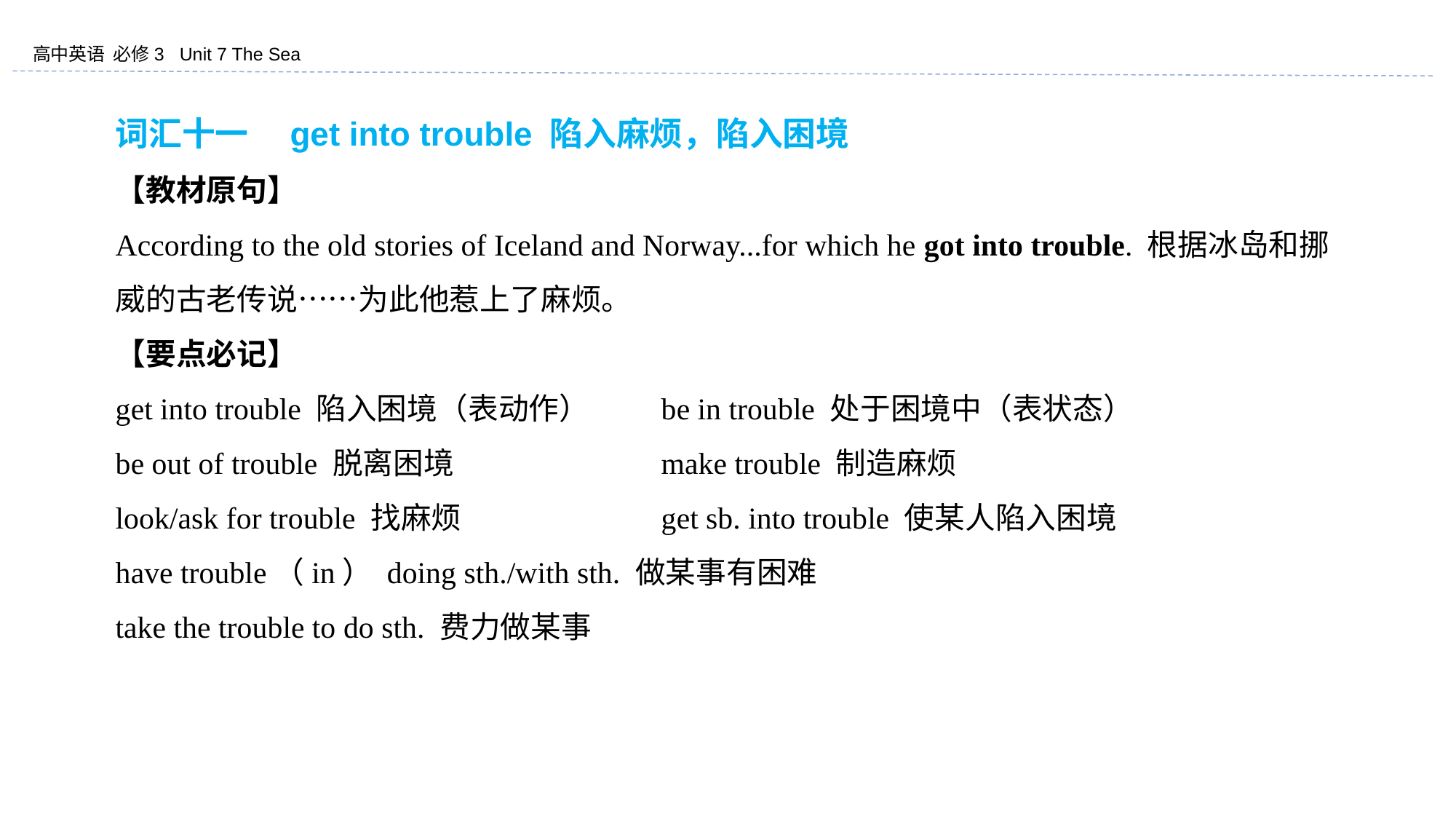

词汇十一　get into trouble 陷入麻烦，陷入困境
【教材原句】
According to the old stories of Iceland and Norway...for which he got into trouble. 根据冰岛和挪威的古老传说……为此他惹上了麻烦。
【要点必记】
get into trouble 陷入困境（表动作）	be in trouble 处于困境中（表状态）
be out of trouble 脱离困境　　　		make trouble 制造麻烦
look/ask for trouble 找麻烦		get sb. into trouble 使某人陷入困境
have trouble（in） doing sth./with sth. 做某事有困难
take the trouble to do sth. 费力做某事